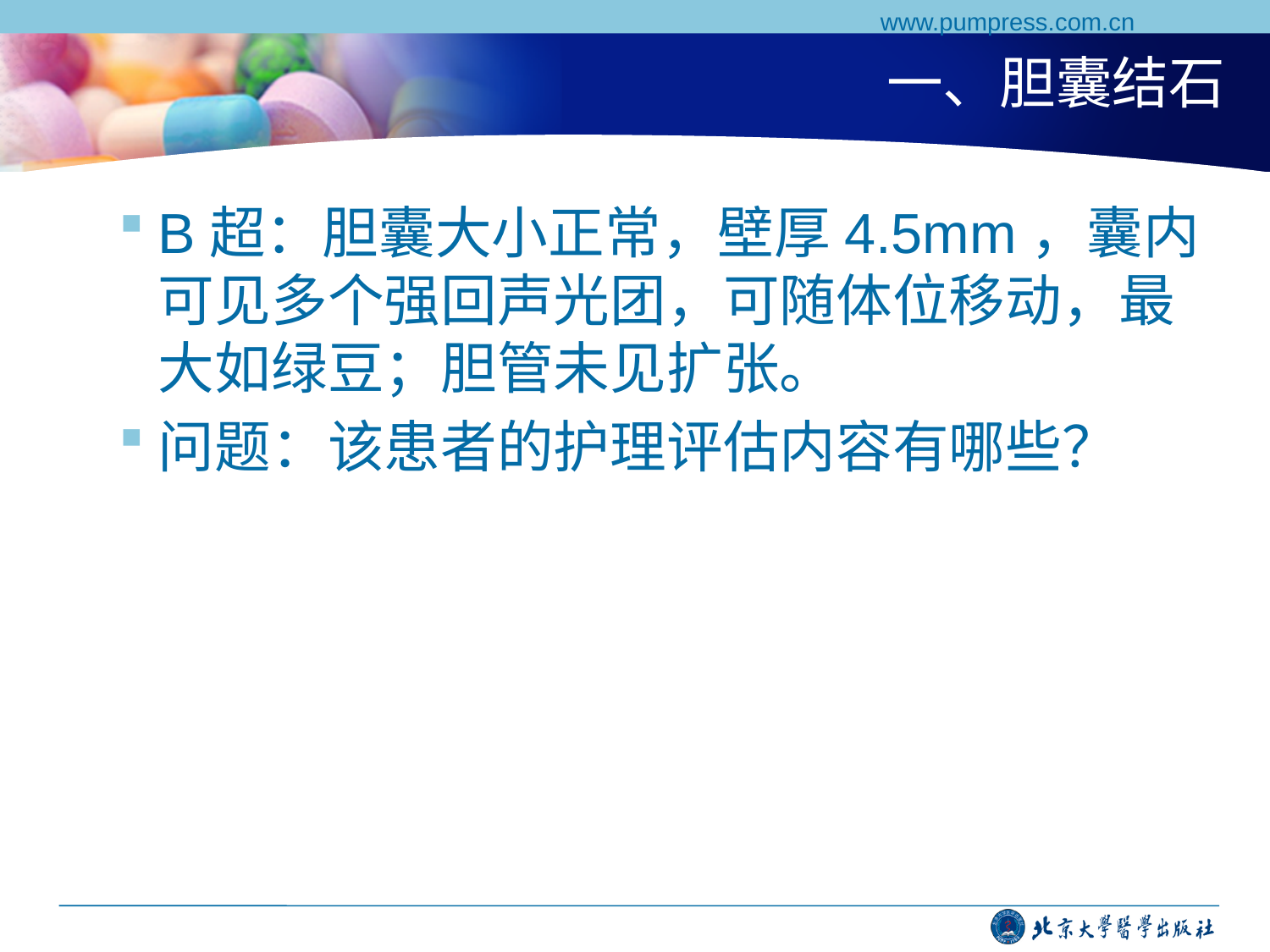

www.pumpress.com.cn
# 一、胆囊结石
B超：胆囊大小正常，壁厚4.5mm，囊内可见多个强回声光团，可随体位移动，最大如绿豆；胆管未见扩张。
问题：该患者的护理评估内容有哪些？